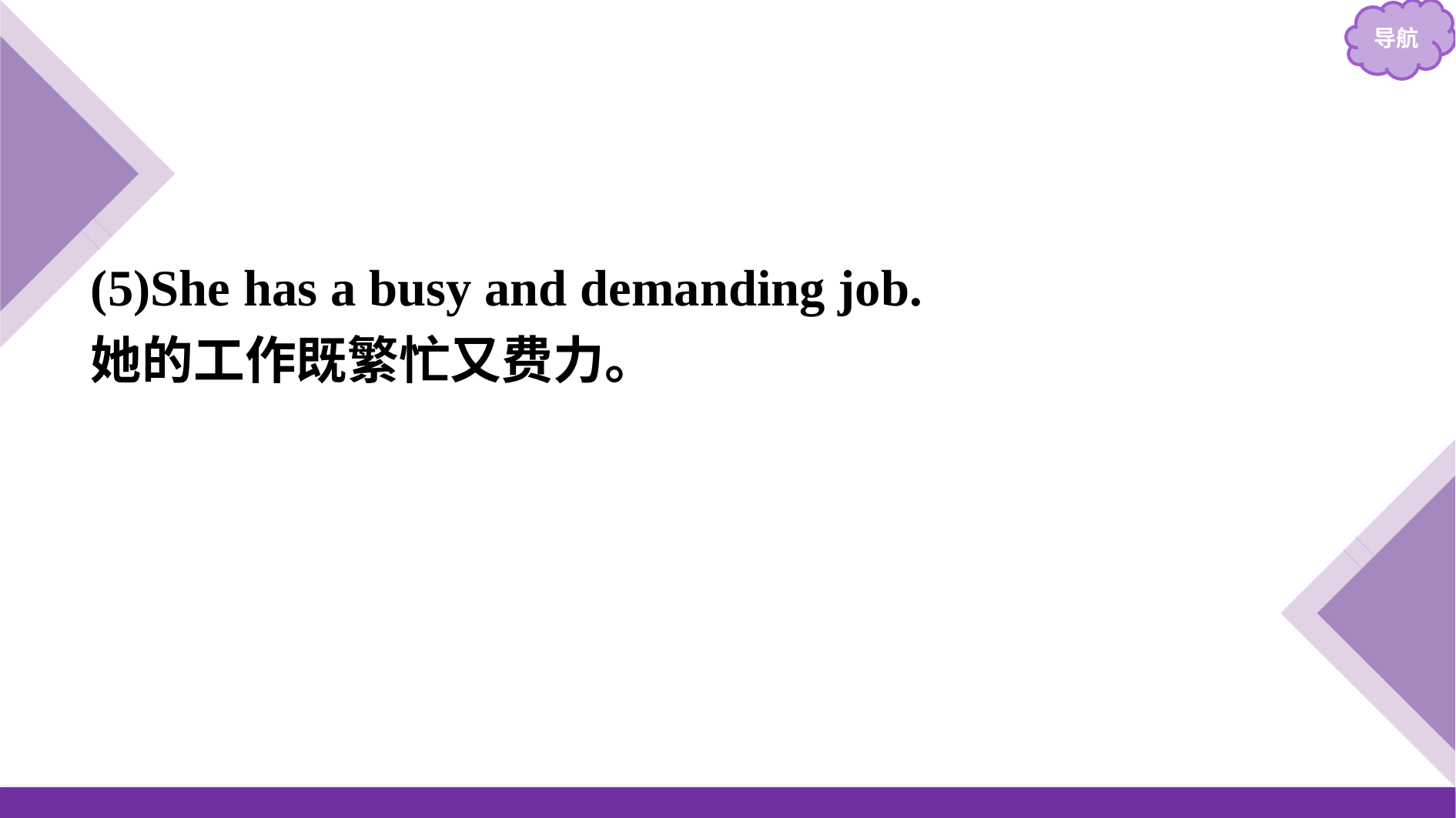

(5)She has a busy and demanding job.
她的工作既繁忙又费力。